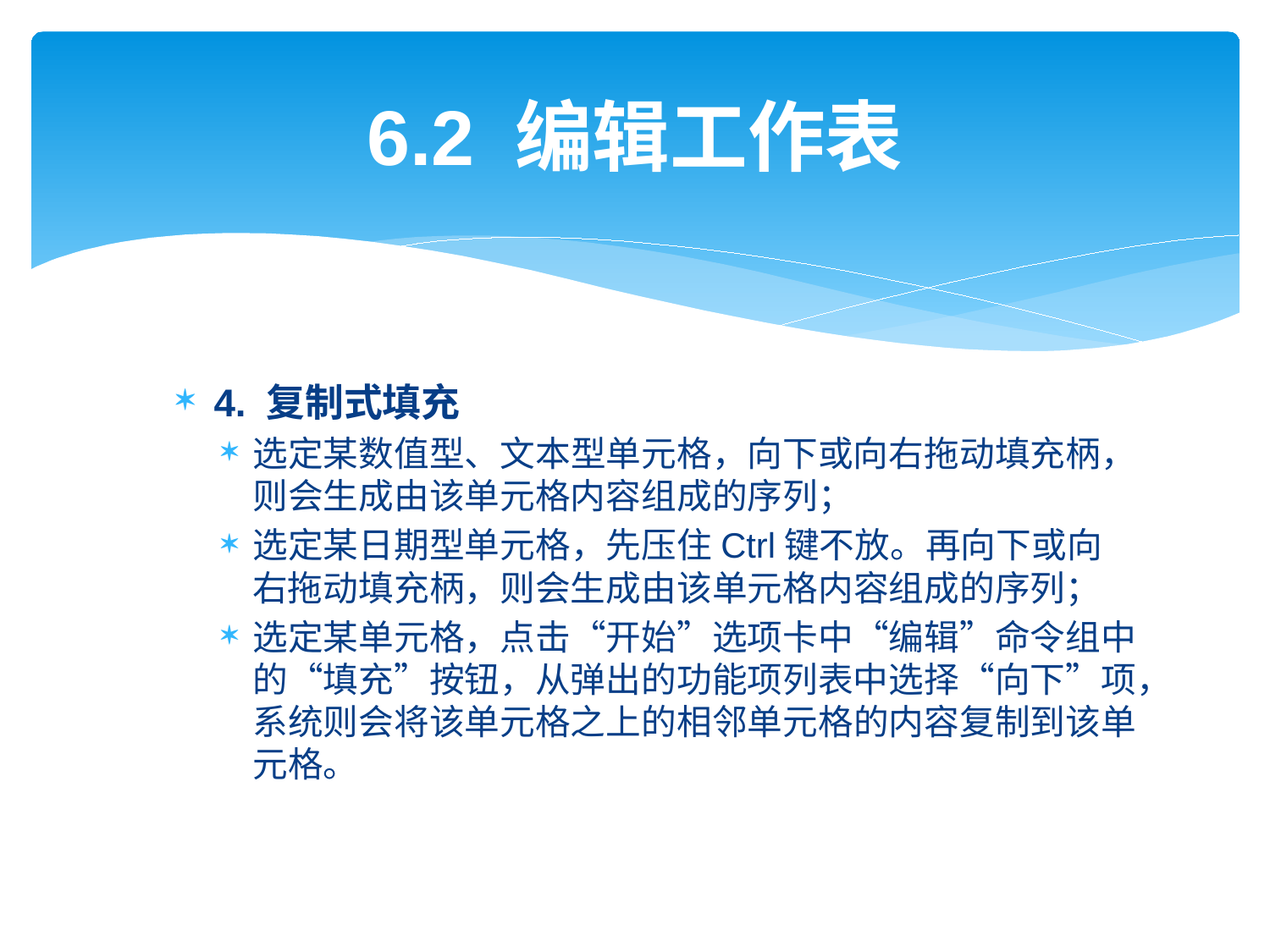

# 6.2 编辑工作表
4. 复制式填充
选定某数值型、文本型单元格，向下或向右拖动填充柄，则会生成由该单元格内容组成的序列；
选定某日期型单元格，先压住Ctrl键不放。再向下或向右拖动填充柄，则会生成由该单元格内容组成的序列；
选定某单元格，点击“开始”选项卡中“编辑”命令组中的“填充”按钮，从弹出的功能项列表中选择“向下”项，系统则会将该单元格之上的相邻单元格的内容复制到该单元格。